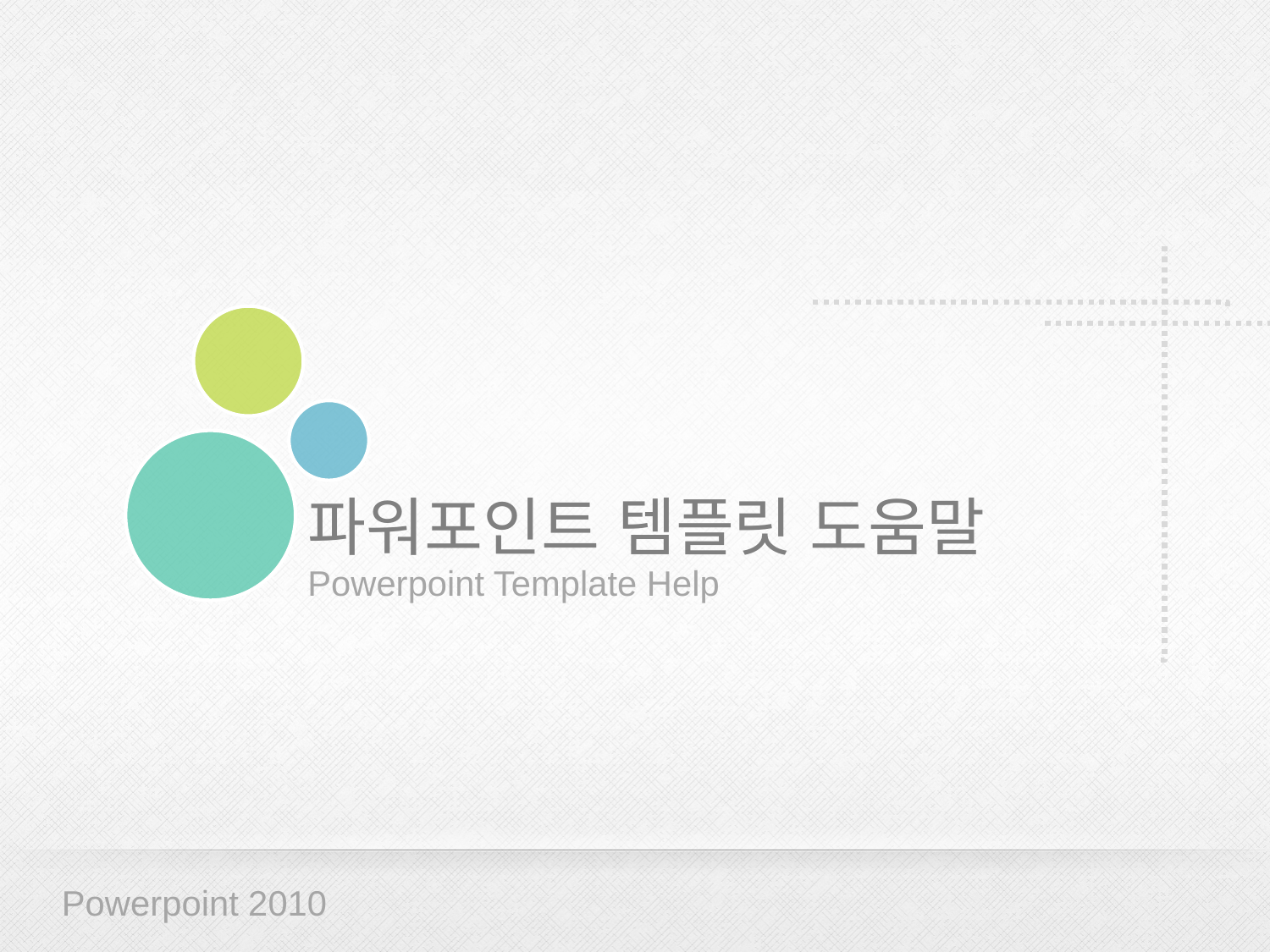

파워포인트 템플릿 도움말
Powerpoint Template Help
Powerpoint 2010